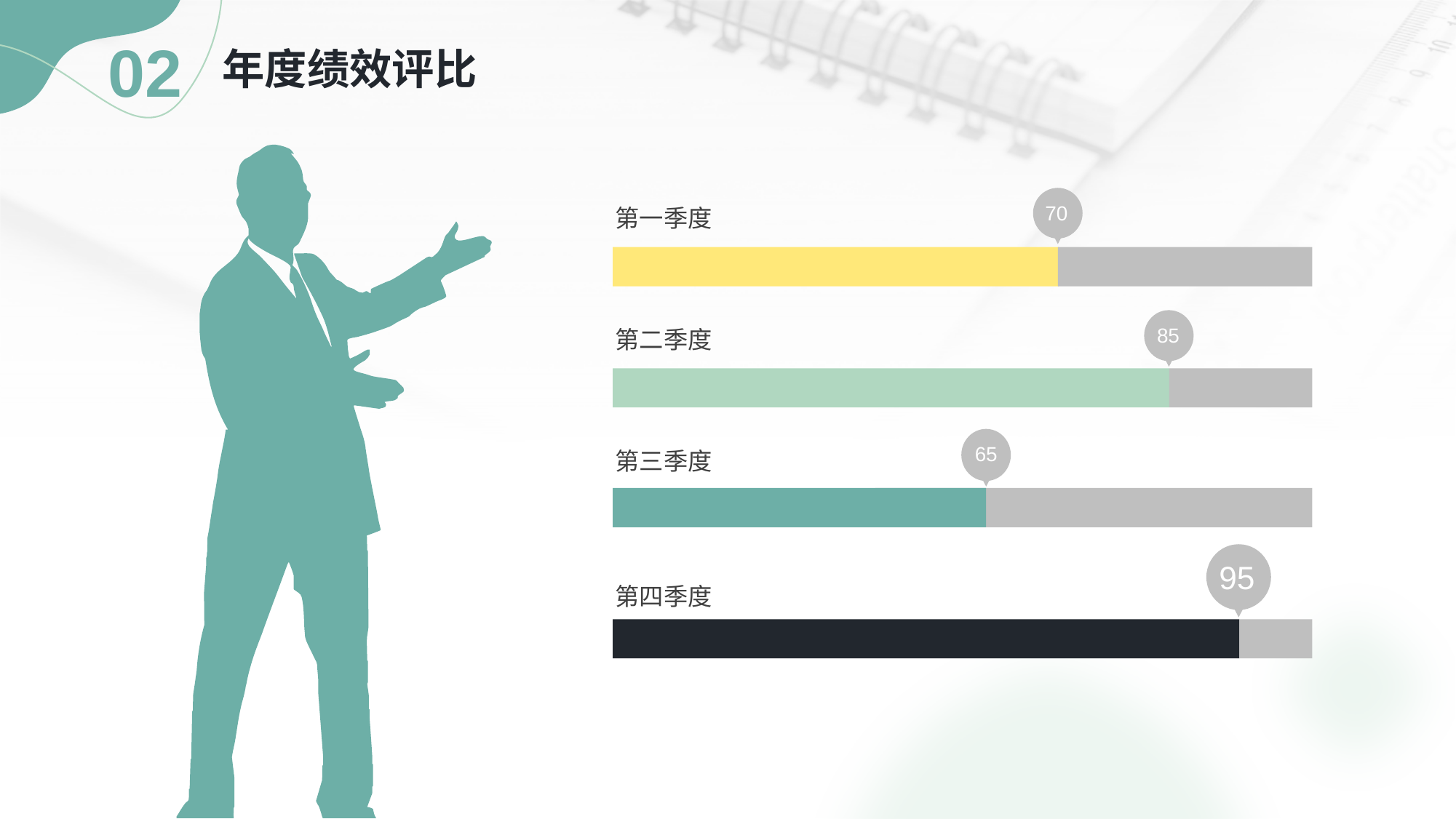

02
年度绩效评比

70
第一季度

85
第二季度

65
第三季度

95
第四季度